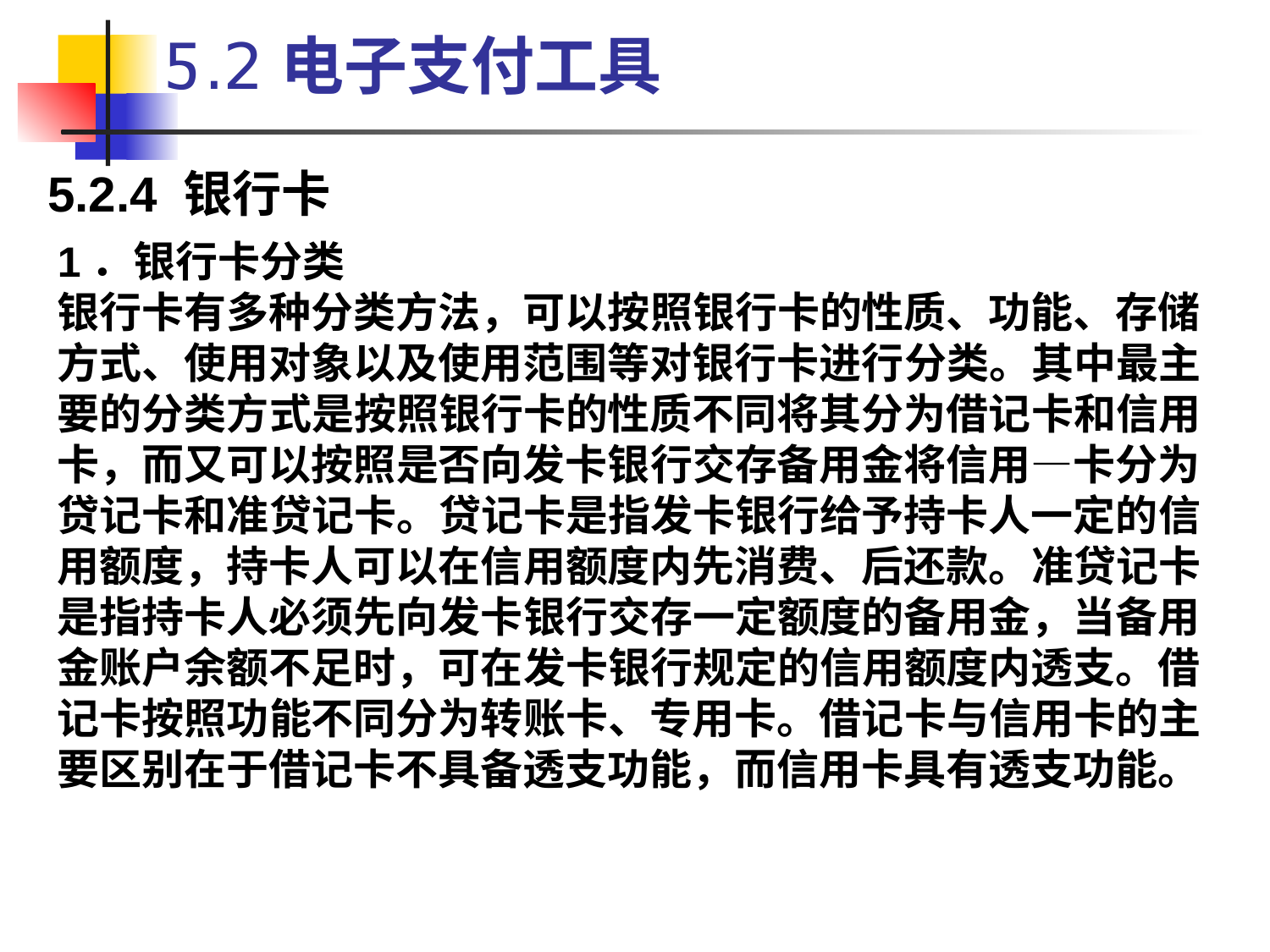

5.2电子支付工具

5.2.4 银行卡
1．银行卡分类
银行卡有多种分类方法，可以按照银行卡的性质、功能、存储方式、使用对象以及使用范围等对银行卡进行分类。其中最主要的分类方式是按照银行卡的性质不同将其分为借记卡和信用卡，而又可以按照是否向发卡银行交存备用金将信用—卡分为贷记卡和准贷记卡。贷记卡是指发卡银行给予持卡人一定的信用额度，持卡人可以在信用额度内先消费、后还款。准贷记卡是指持卡人必须先向发卡银行交存一定额度的备用金，当备用金账户余额不足时，可在发卡银行规定的信用额度内透支。借记卡按照功能不同分为转账卡、专用卡。借记卡与信用卡的主要区别在于借记卡不具备透支功能，而信用卡具有透支功能。